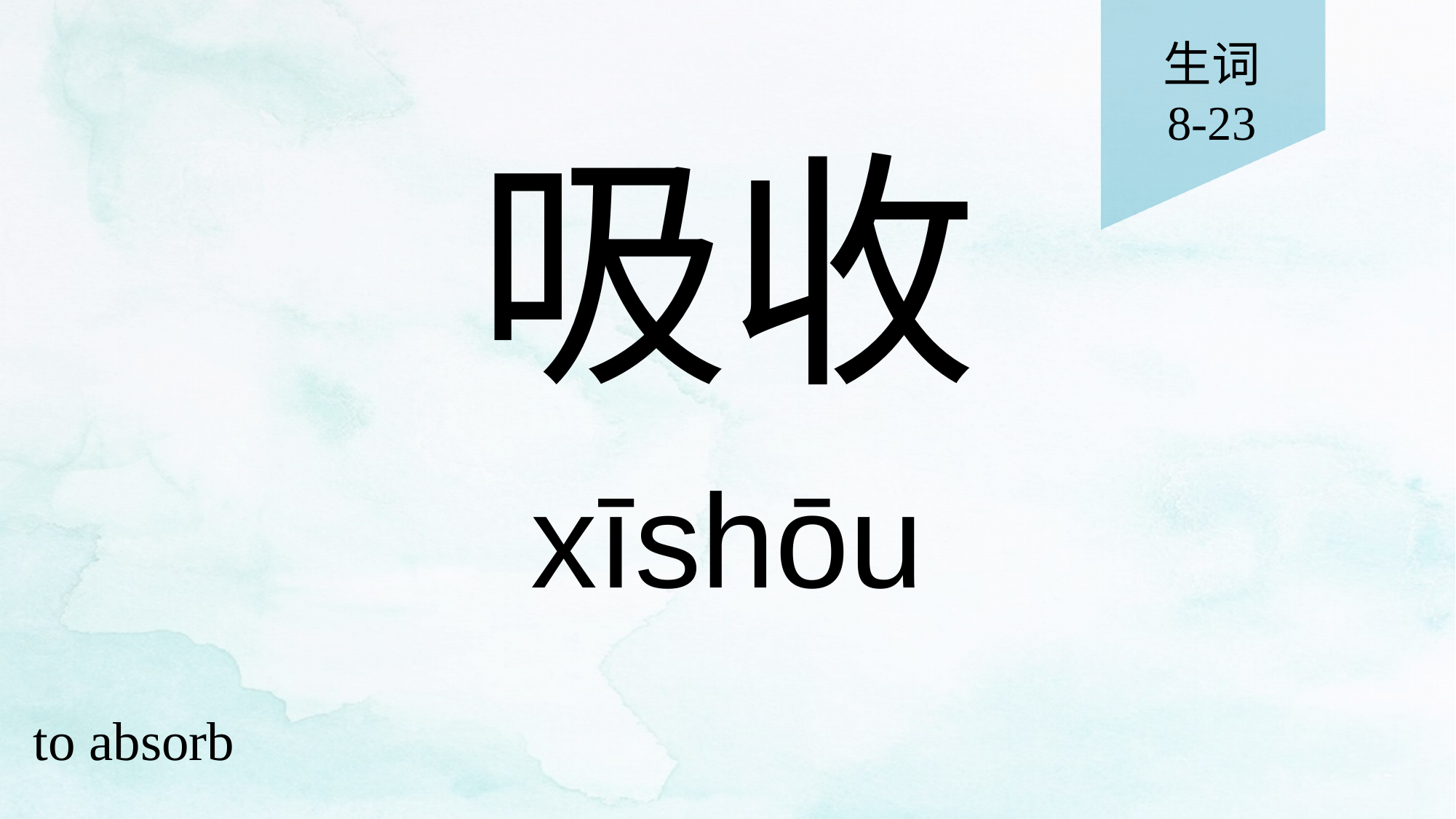

生词
8-23
# 吸收
xīshōu
to absorb